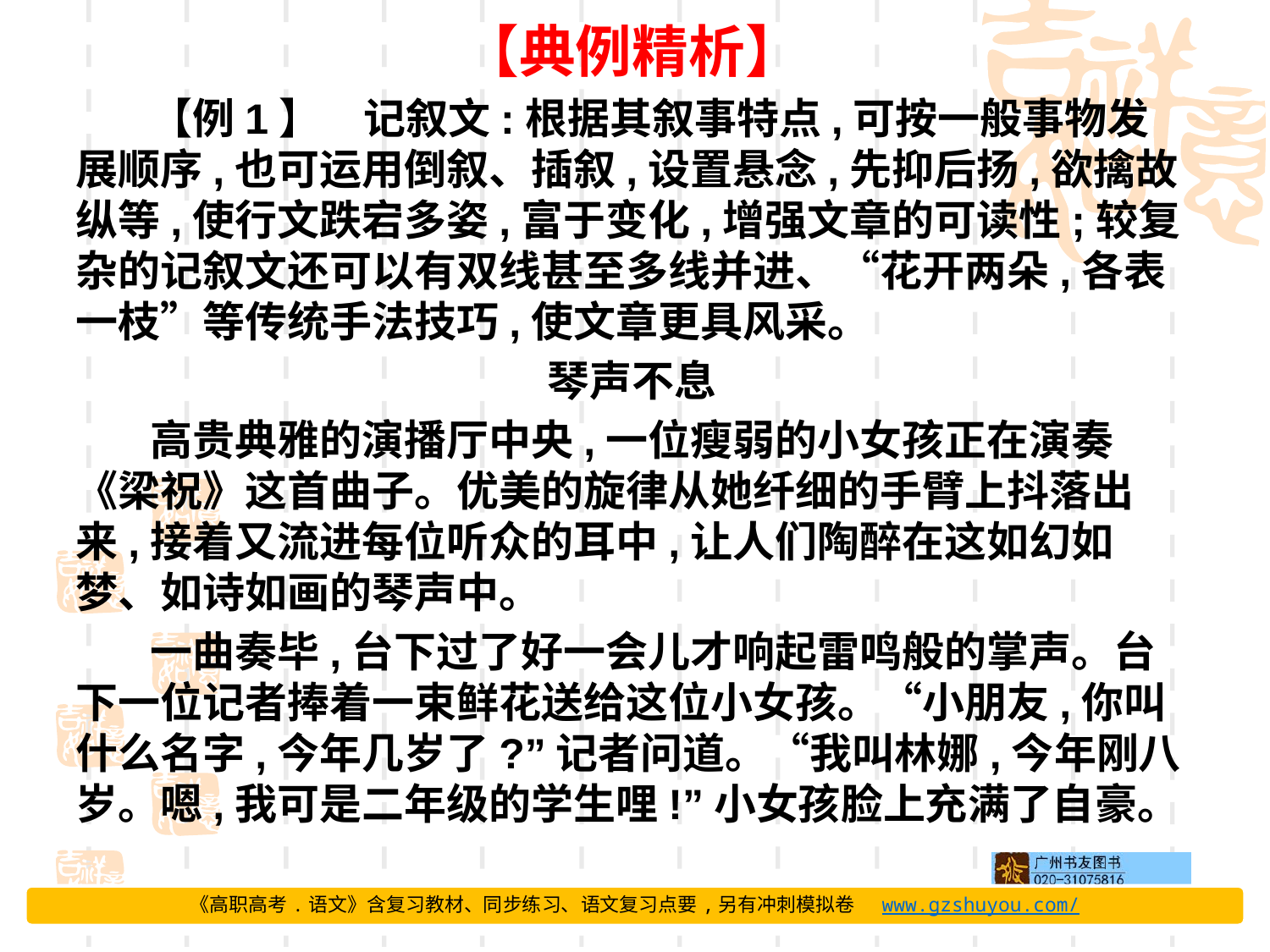

【典例精析】
【例1】　记叙文:根据其叙事特点,可按一般事物发展顺序,也可运用倒叙、插叙,设置悬念,先抑后扬,欲擒故纵等,使行文跌宕多姿,富于变化,增强文章的可读性;较复杂的记叙文还可以有双线甚至多线并进、“花开两朵,各表一枝”等传统手法技巧,使文章更具风采。
琴声不息
高贵典雅的演播厅中央,一位瘦弱的小女孩正在演奏《梁祝》这首曲子。优美的旋律从她纤细的手臂上抖落出来,接着又流进每位听众的耳中,让人们陶醉在这如幻如梦、如诗如画的琴声中。
一曲奏毕,台下过了好一会儿才响起雷鸣般的掌声。台下一位记者捧着一束鲜花送给这位小女孩。“小朋友,你叫什么名字,今年几岁了?”记者问道。“我叫林娜,今年刚八岁。嗯,我可是二年级的学生哩!”小女孩脸上充满了自豪。